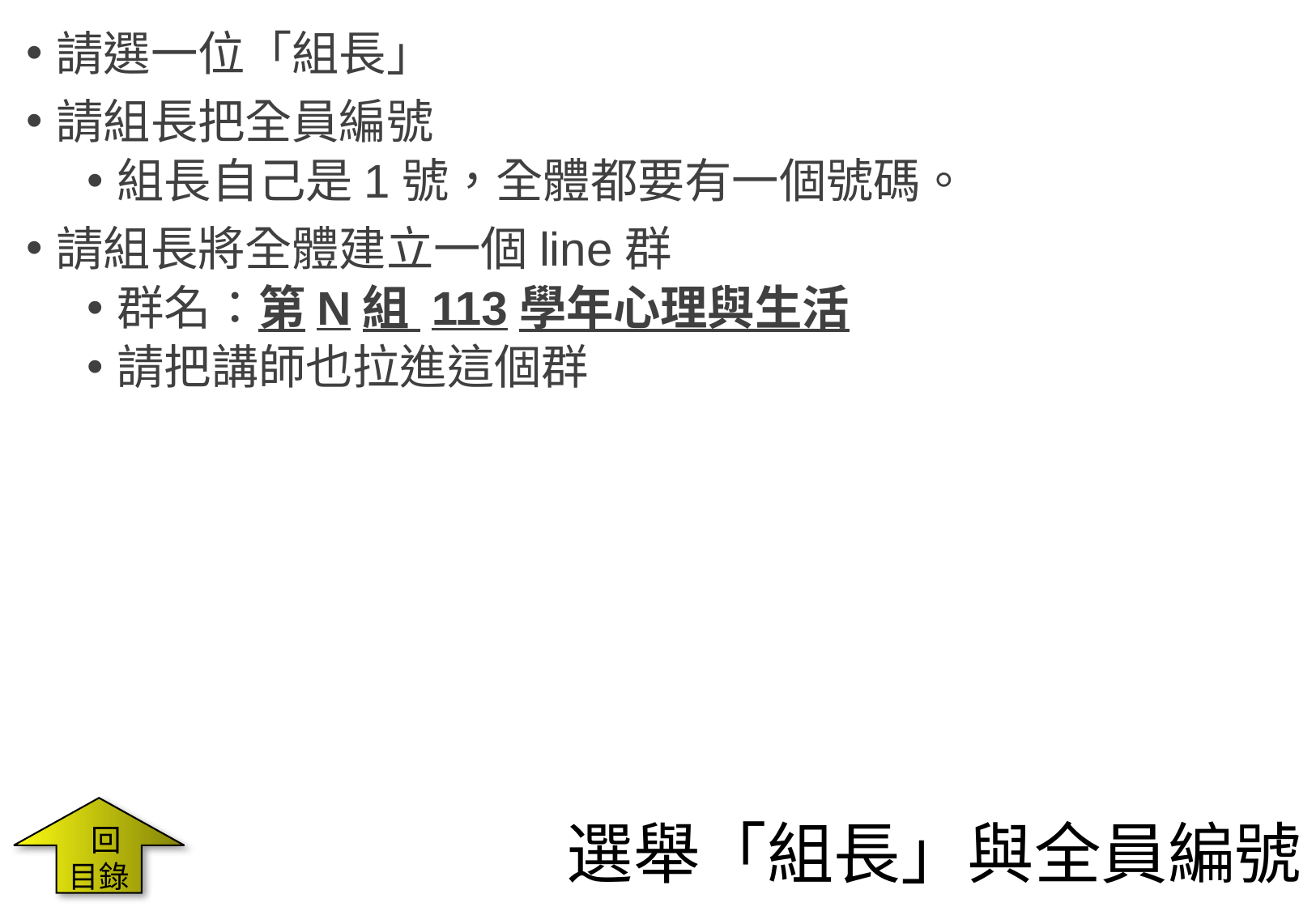

請選一位「組長」
請組長把全員編號
組長自己是1號，全體都要有一個號碼。
請組長將全體建立一個line群
群名：第N組 113學年心理與生活
請把講師也拉進這個群
 回目錄
# 選舉「組長」與全員編號